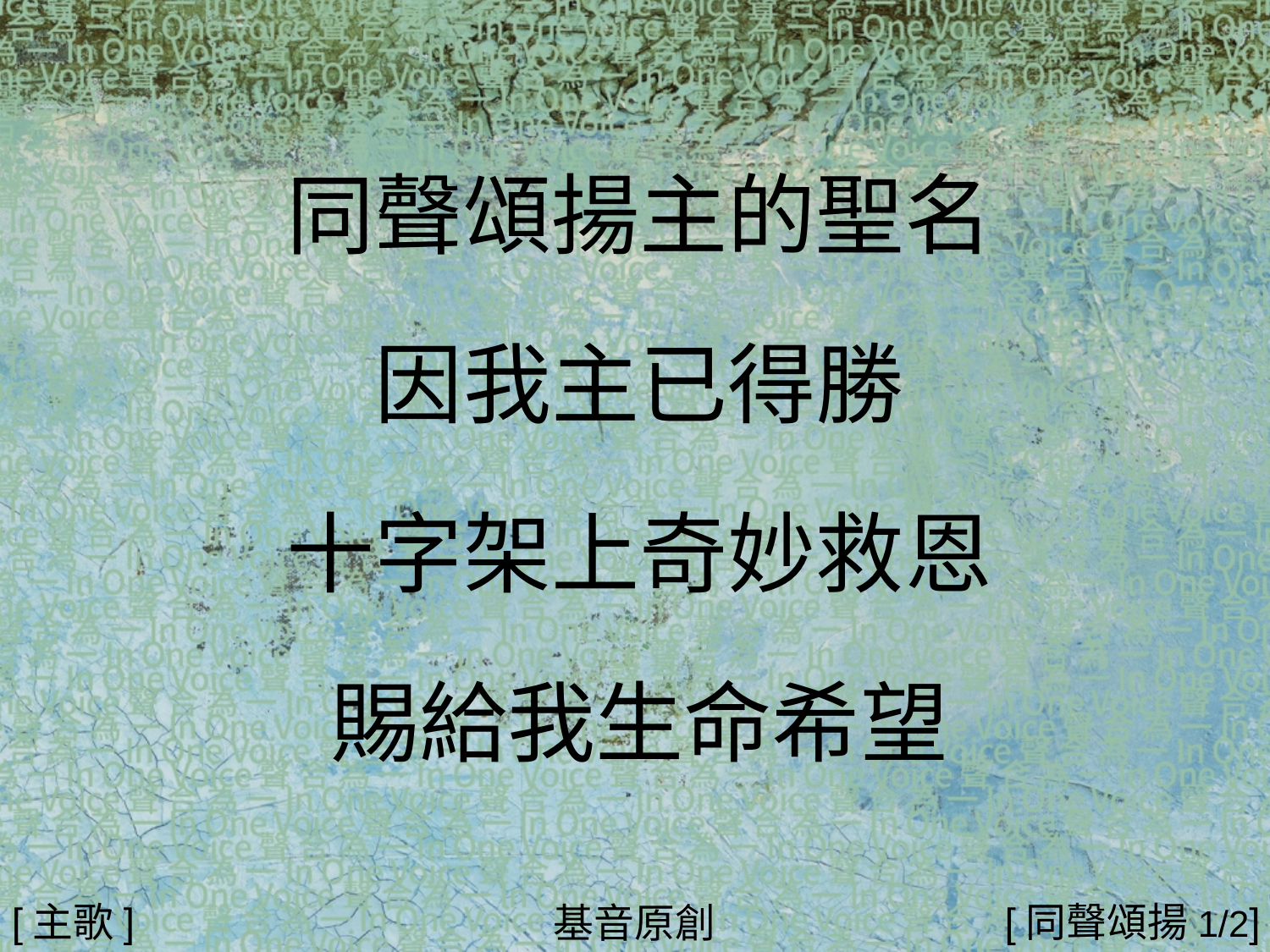

同聲頌揚主的聖名

因我主已得勝

十字架上奇妙救恩

賜給我生命希望

#

[主歌]
[同聲頌揚1/2]
基音原創